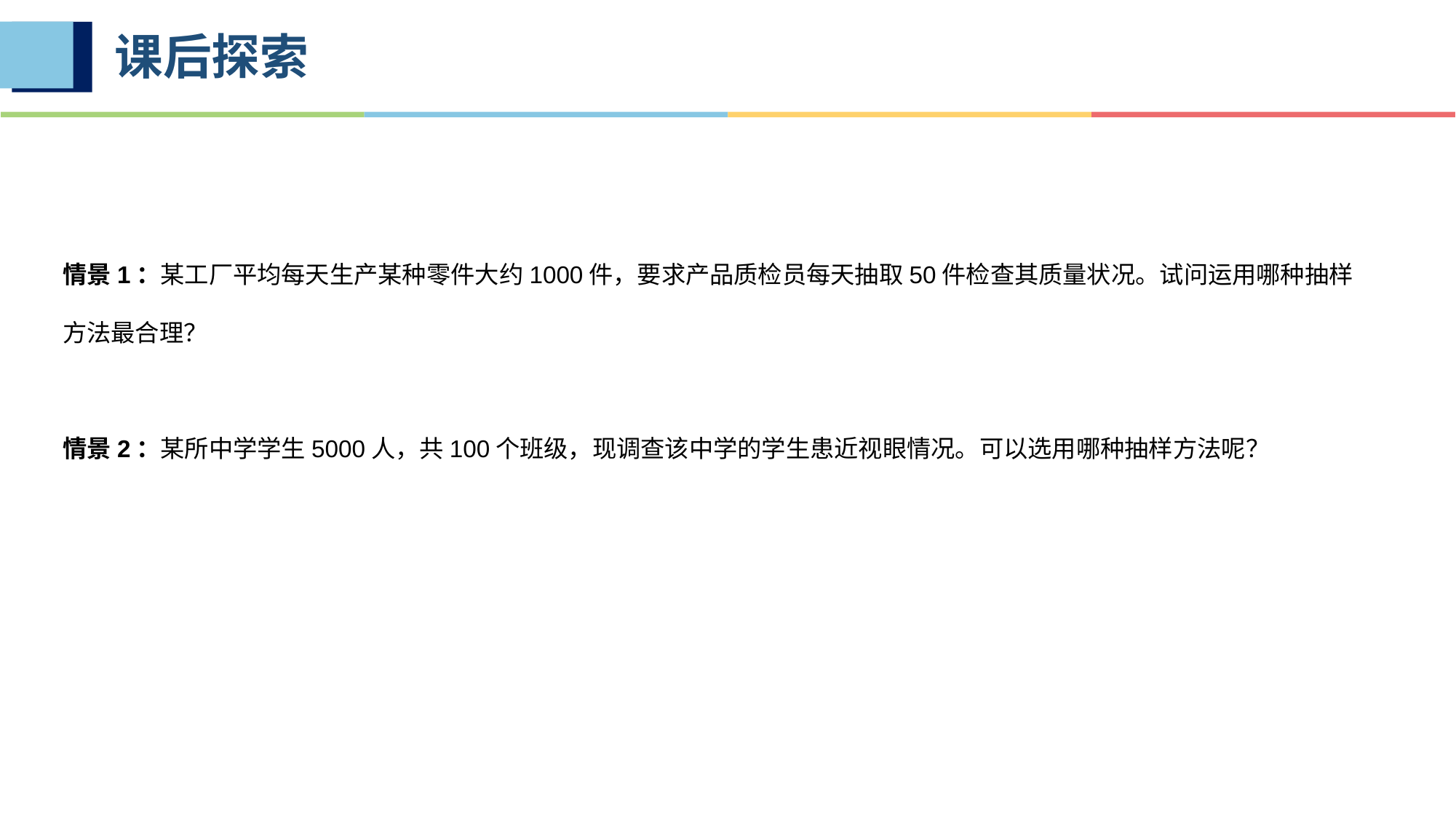

# 课后探索

情景1：某工厂平均每天生产某种零件大约1000件，要求产品质检员每天抽取50件检查其质量状况。试问运用哪种抽样方法最合理？

情景2：某所中学学生5000人，共100个班级，现调查该中学的学生患近视眼情况。可以选用哪种抽样方法呢？